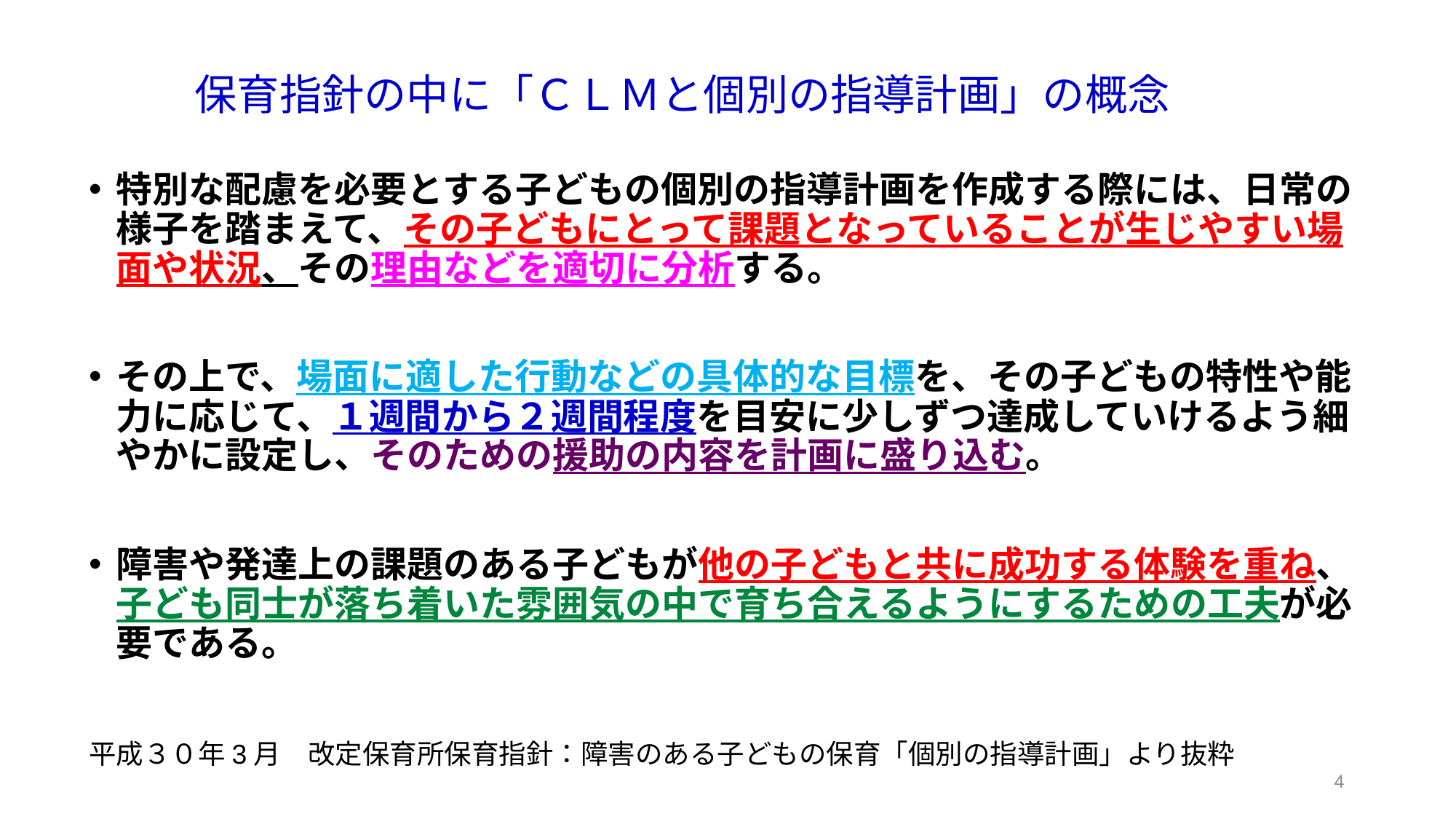

# 保育指針の中に「ＣＬＭと個別の指導計画」の概念
特別な配慮を必要とする子どもの個別の指導計画を作成する際には、日常の様子を踏まえて、その子どもにとって課題となっていることが生じやすい場面や状況、その理由などを適切に分析する。

その上で、場面に適した行動などの具体的な目標を、その子どもの特性や能力に応じて、１週間から２週間程度を目安に少しずつ達成していけるよう細やかに設定し、そのための援助の内容を計画に盛り込む。

障害や発達上の課題のある子どもが他の子どもと共に成功する体験を重ね、子ども同士が落ち着いた雰囲気の中で育ち合えるようにするための工夫が必要である。

平成３０年3月　改定保育所保育指針：障害のある子どもの保育「個別の指導計画」より抜粋
4